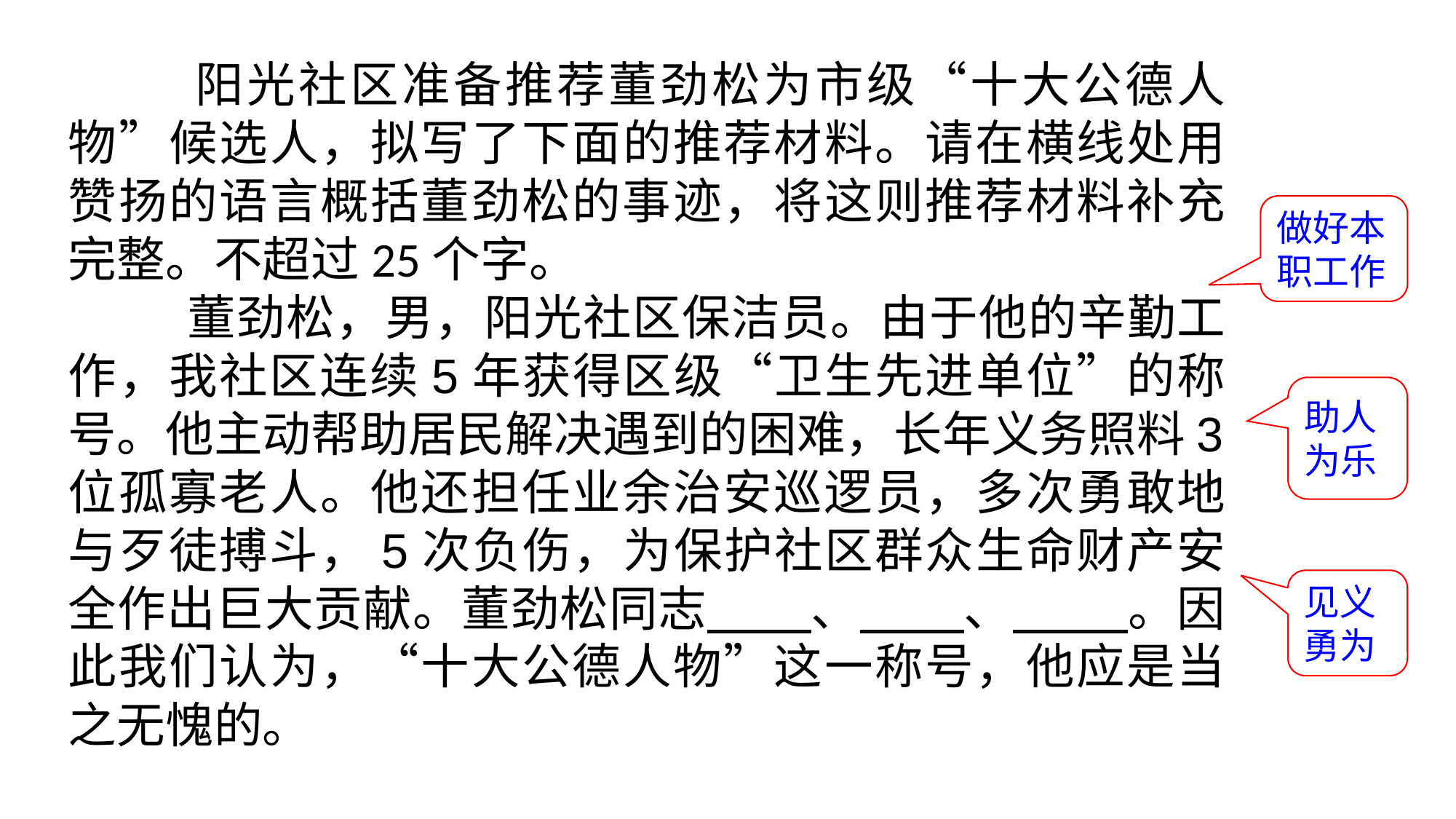

阳光社区准备推荐董劲松为市级“十大公德人物”候选人，拟写了下面的推荐材料。请在横线处用赞扬的语言概括董劲松的事迹，将这则推荐材料补充完整。不超过25个字。
         董劲松，男，阳光社区保洁员。由于他的辛勤工作，我社区连续5年获得区级“卫生先进单位”的称号。他主动帮助居民解决遇到的困难，长年义务照料3位孤寡老人。他还担任业余治安巡逻员，多次勇敢地与歹徒搏斗，5次负伤，为保护社区群众生命财产安全作出巨大贡献。董劲松同志         、         、          。因此我们认为，“十大公德人物”这一称号，他应是当之无愧的。
做好本职工作
助人为乐
见义勇为